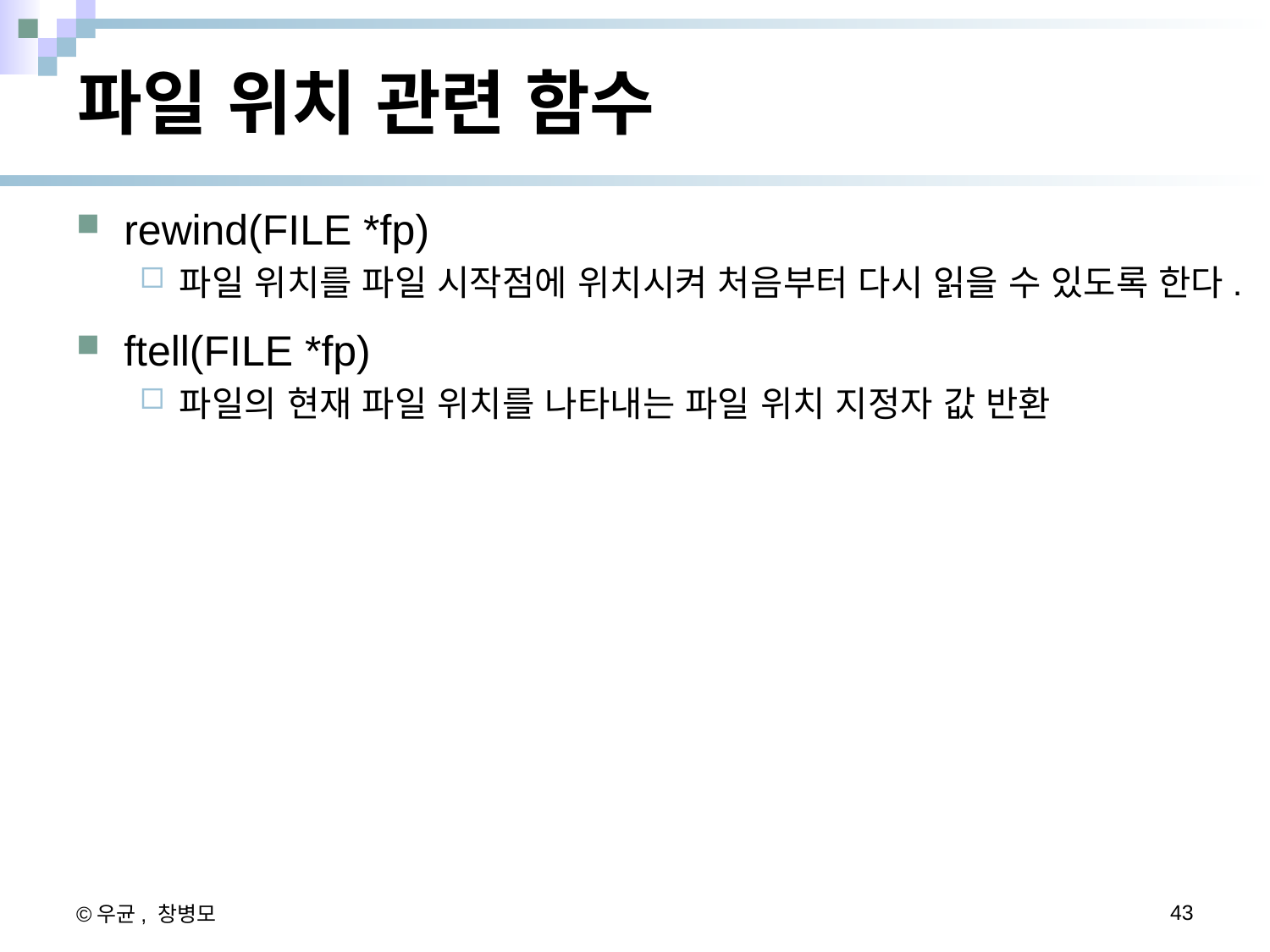

# 파일 위치 관련 함수
rewind(FILE *fp)
파일 위치를 파일 시작점에 위치시켜 처음부터 다시 읽을 수 있도록 한다.
ftell(FILE *fp)
파일의 현재 파일 위치를 나타내는 파일 위치 지정자 값 반환

©우균, 창병모
43